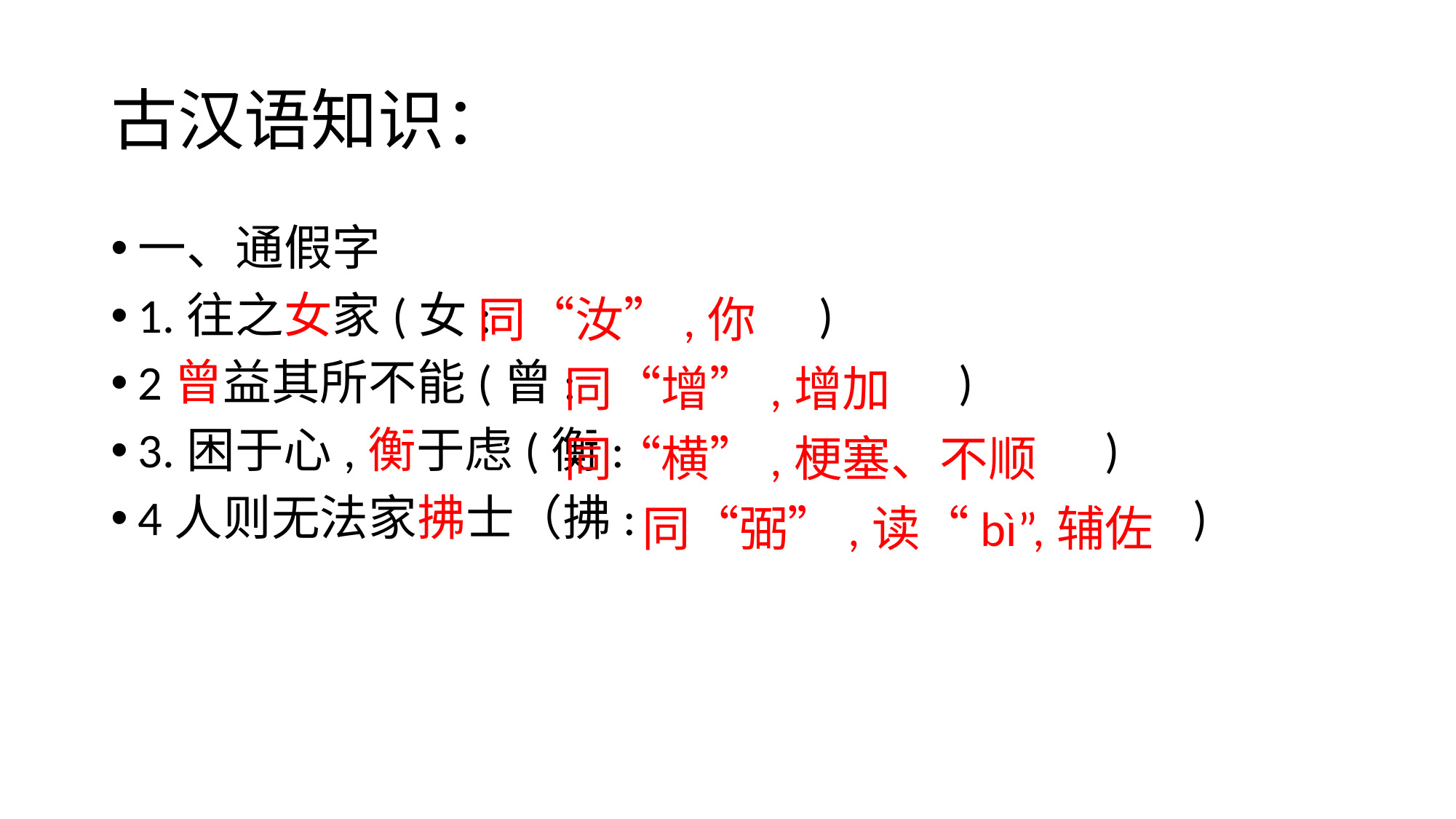

# 古汉语知识：
一、通假字
1.往之女家(女:                              )
2曾益其所不能(曾:                                   )
3.困于心,衡于虑(衡:                                            )
4人则无法家拂士（拂:                                                   )
同“汝”,你
同“增”,增加
同“横”,梗塞、不顺
同“弼”,读“bì”,辅佐